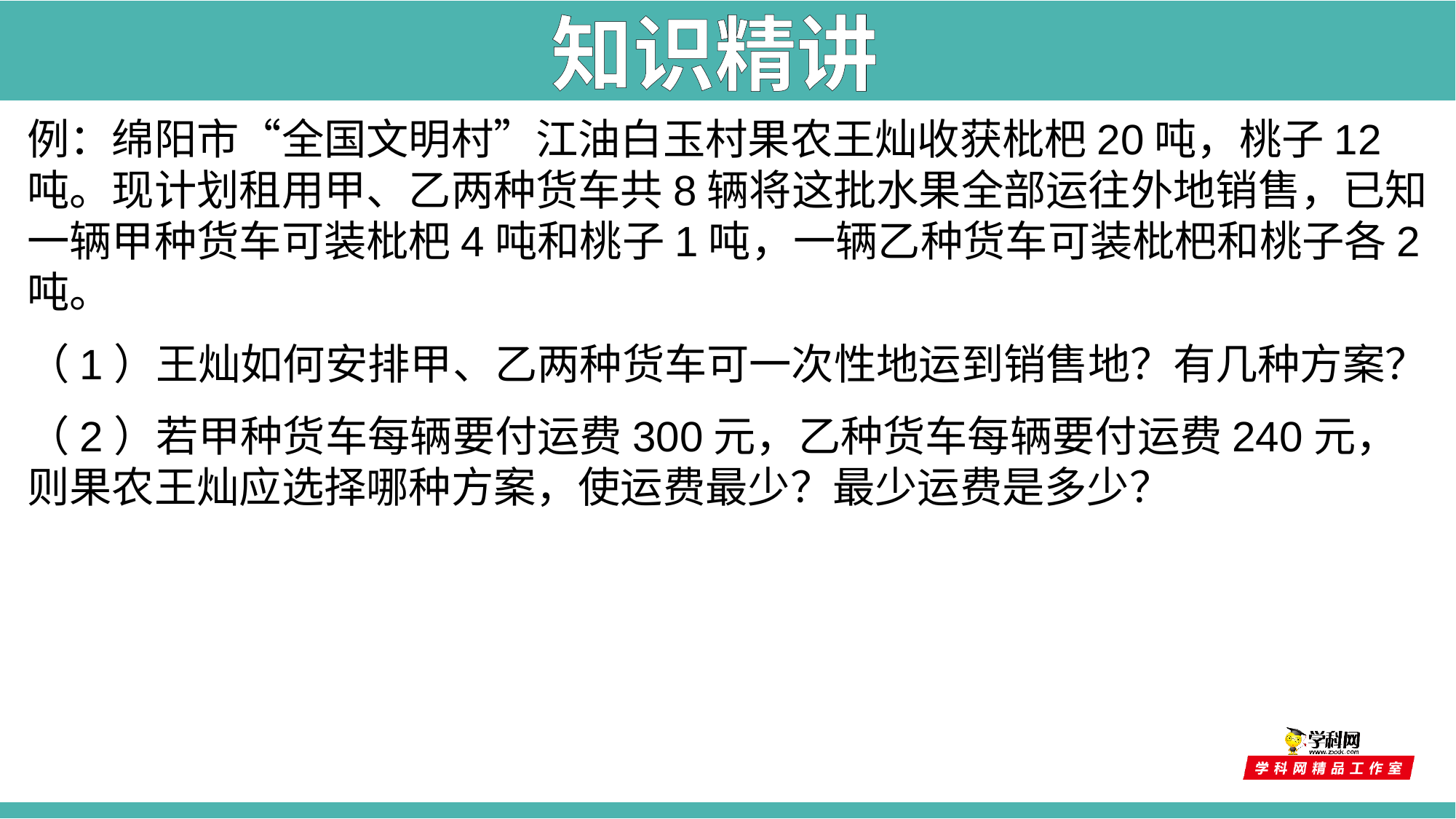

知识精讲
例：绵阳市“全国文明村”江油白玉村果农王灿收获枇杷20吨，桃子12吨。现计划租用甲、乙两种货车共8辆将这批水果全部运往外地销售，已知一辆甲种货车可装枇杷4吨和桃子1吨，一辆乙种货车可装枇杷和桃子各2吨。
（1）王灿如何安排甲、乙两种货车可一次性地运到销售地？有几种方案？
（2）若甲种货车每辆要付运费300元，乙种货车每辆要付运费240元，则果农王灿应选择哪种方案，使运费最少？最少运费是多少？